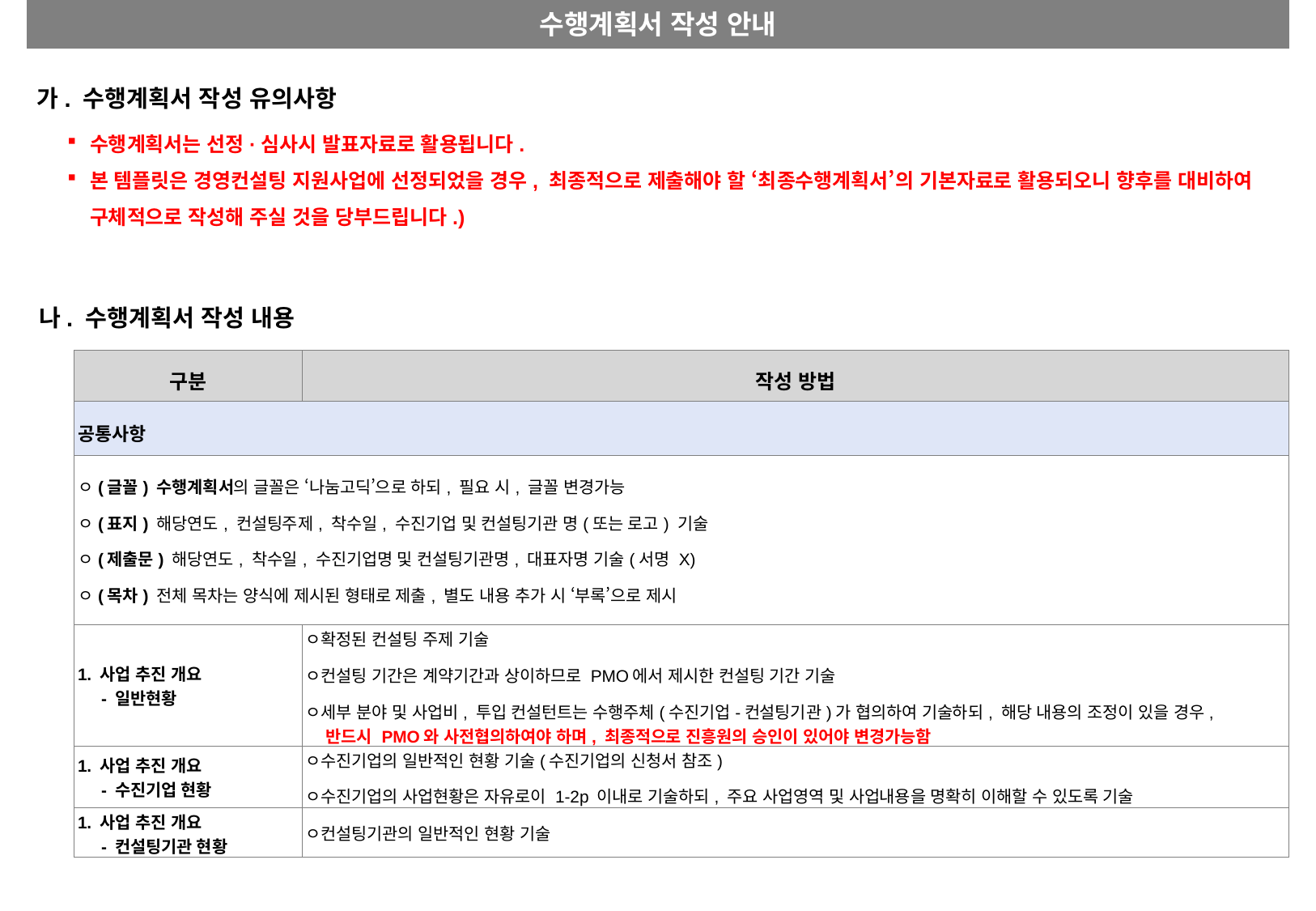

수행계획서 작성 안내
가. 수행계획서 작성 유의사항
수행계획서는 선정·심사시 발표자료로 활용됩니다.
본 템플릿은 경영컨설팅 지원사업에 선정되었을 경우, 최종적으로 제출해야 할 ‘최종수행계획서’의 기본자료로 활용되오니 향후를 대비하여 구체적으로 작성해 주실 것을 당부드립니다.)

나. 수행계획서 작성 내용
| 구분 | 작성 방법 |
| --- | --- |
| 공통사항 |  |
| ㅇ(글꼴) 수행계획서의 글꼴은 ‘나눔고딕’으로 하되, 필요 시, 글꼴 변경가능 ㅇ(표지) 해당연도, 컨설팅주제, 착수일, 수진기업 및 컨설팅기관 명(또는 로고) 기술 ㅇ(제출문) 해당연도, 착수일, 수진기업명 및 컨설팅기관명, 대표자명 기술(서명 X) ㅇ(목차) 전체 목차는 양식에 제시된 형태로 제출, 별도 내용 추가 시 ‘부록’으로 제시 |  |
| 1. 사업 추진 개요 - 일반현황 | ㅇ확정된 컨설팅 주제 기술 ㅇ컨설팅 기간은 계약기간과 상이하므로 PMO에서 제시한 컨설팅 기간 기술 ㅇ세부 분야 및 사업비, 투입 컨설턴트는 수행주체(수진기업-컨설팅기관)가 협의하여 기술하되, 해당 내용의 조정이 있을 경우, 반드시 PMO와 사전협의하여야 하며, 최종적으로 진흥원의 승인이 있어야 변경가능함 |
| 1. 사업 추진 개요 - 수진기업 현황 | ㅇ수진기업의 일반적인 현황 기술(수진기업의 신청서 참조) ㅇ수진기업의 사업현황은 자유로이 1-2p 이내로 기술하되, 주요 사업영역 및 사업내용을 명확히 이해할 수 있도록 기술 |
| 1. 사업 추진 개요 - 컨설팅기관 현황 | ㅇ컨설팅기관의 일반적인 현황 기술 |